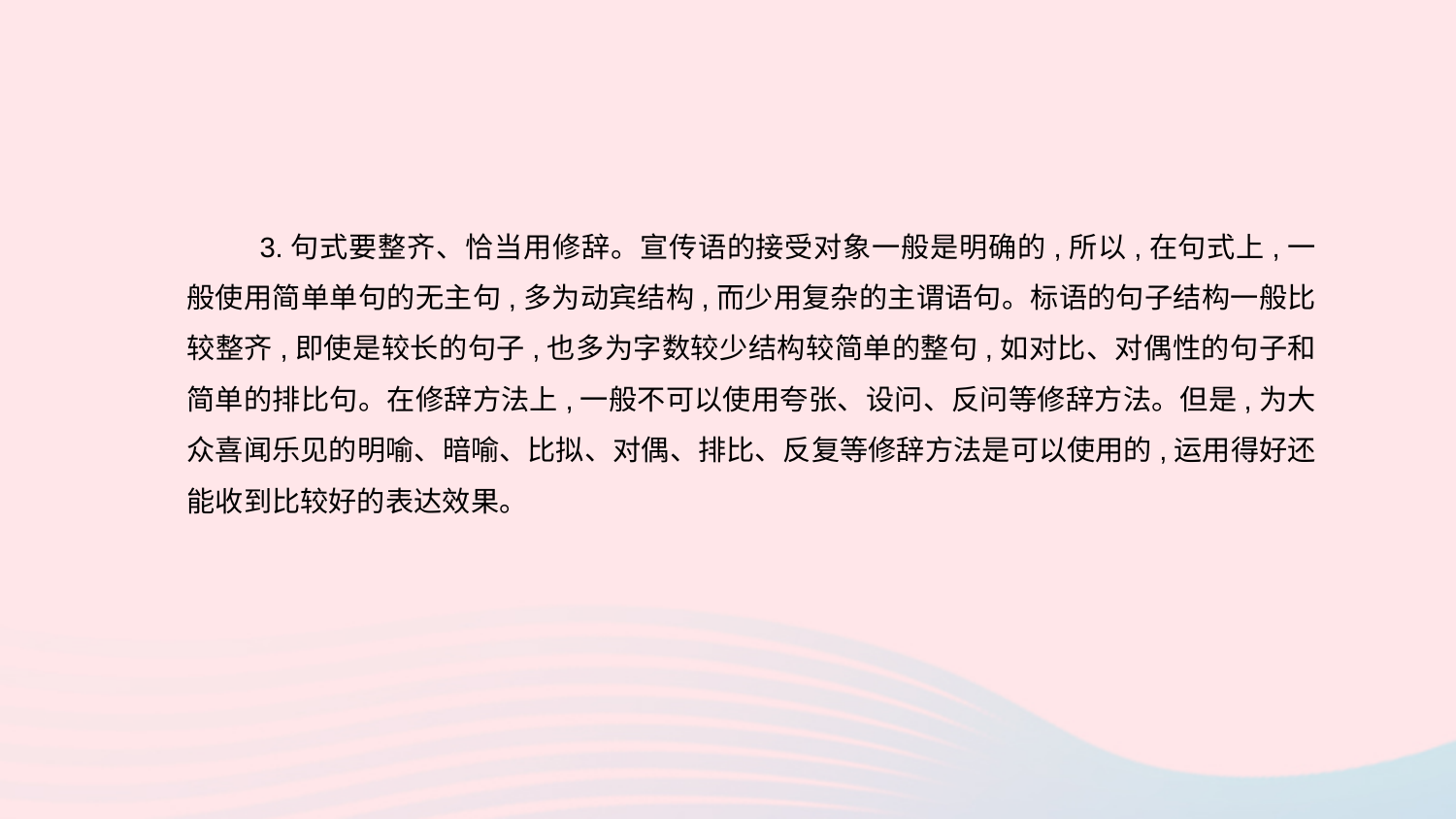

3.句式要整齐、恰当用修辞。宣传语的接受对象一般是明确的,所以,在句式上,一般使用简单单句的无主句,多为动宾结构,而少用复杂的主谓语句。标语的句子结构一般比较整齐,即使是较长的句子,也多为字数较少结构较简单的整句,如对比、对偶性的句子和简单的排比句。在修辞方法上,一般不可以使用夸张、设问、反问等修辞方法。但是,为大众喜闻乐见的明喻、暗喻、比拟、对偶、排比、反复等修辞方法是可以使用的,运用得好还能收到比较好的表达效果。